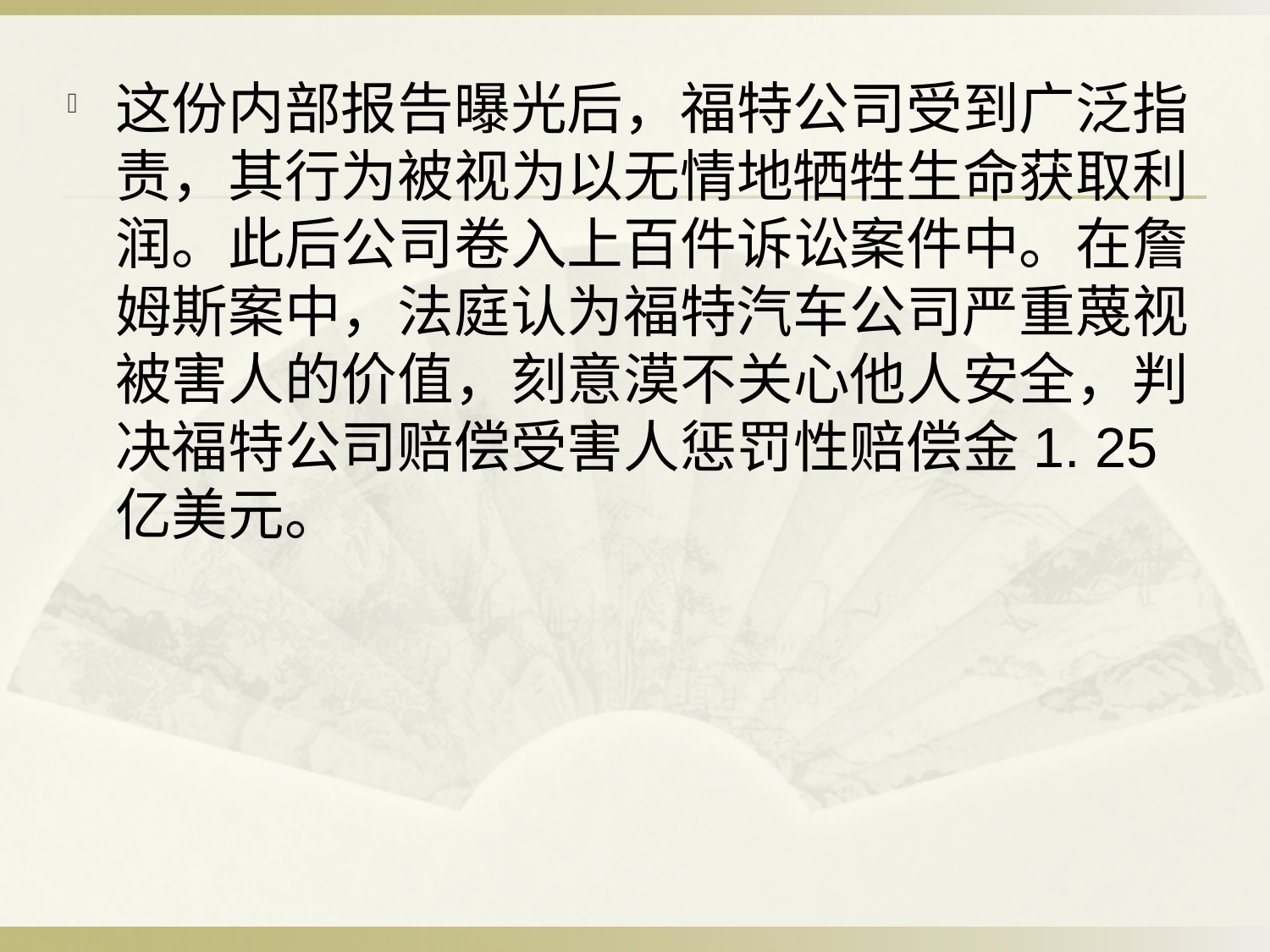

这份内部报告曝光后，福特公司受到广泛指责，其行为被视为以无情地牺牲生命获取利润。此后公司卷入上百件诉讼案件中。在詹姆斯案中，法庭认为福特汽车公司严重蔑视被害人的价值，刻意漠不关心他人安全，判决福特公司赔偿受害人惩罚性赔偿金1. 25 亿美元。